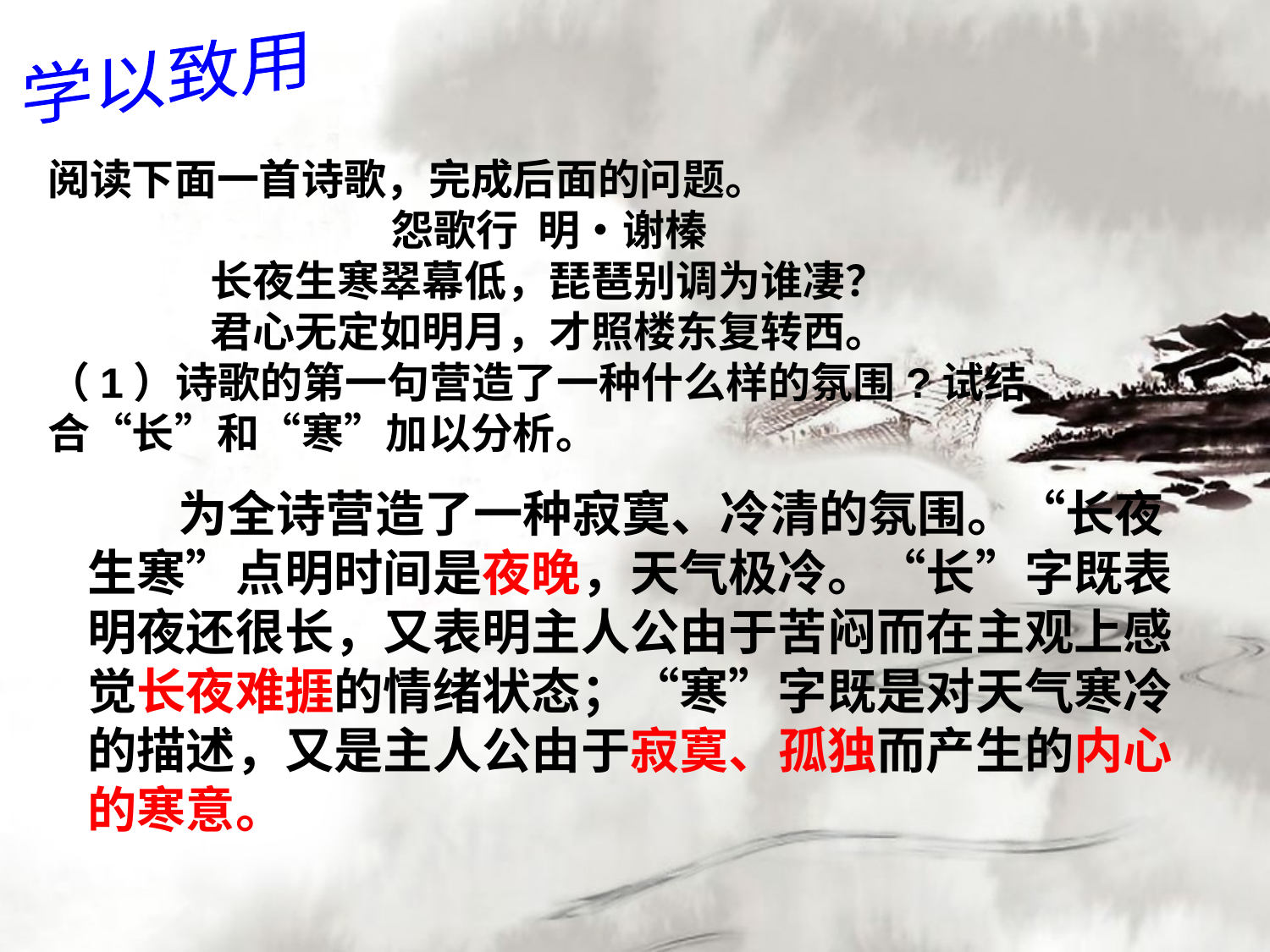

学以致用
阅读下面一首诗歌，完成后面的问题。
怨歌行  明•谢榛
长夜生寒翠幕低，琵琶别调为谁凄？
君心无定如明月，才照楼东复转西。
（1）诗歌的第一句营造了一种什么样的氛围?试结合“长”和“寒”加以分析。

       为全诗营造了一种寂寞、冷清的氛围。“长夜生寒”点明时间是夜晚，天气极冷。“长”字既表明夜还很长，又表明主人公由于苦闷而在主观上感觉长夜难捱的情绪状态；“寒”字既是对天气寒冷的描述，又是主人公由于寂寞、孤独而产生的内心的寒意。